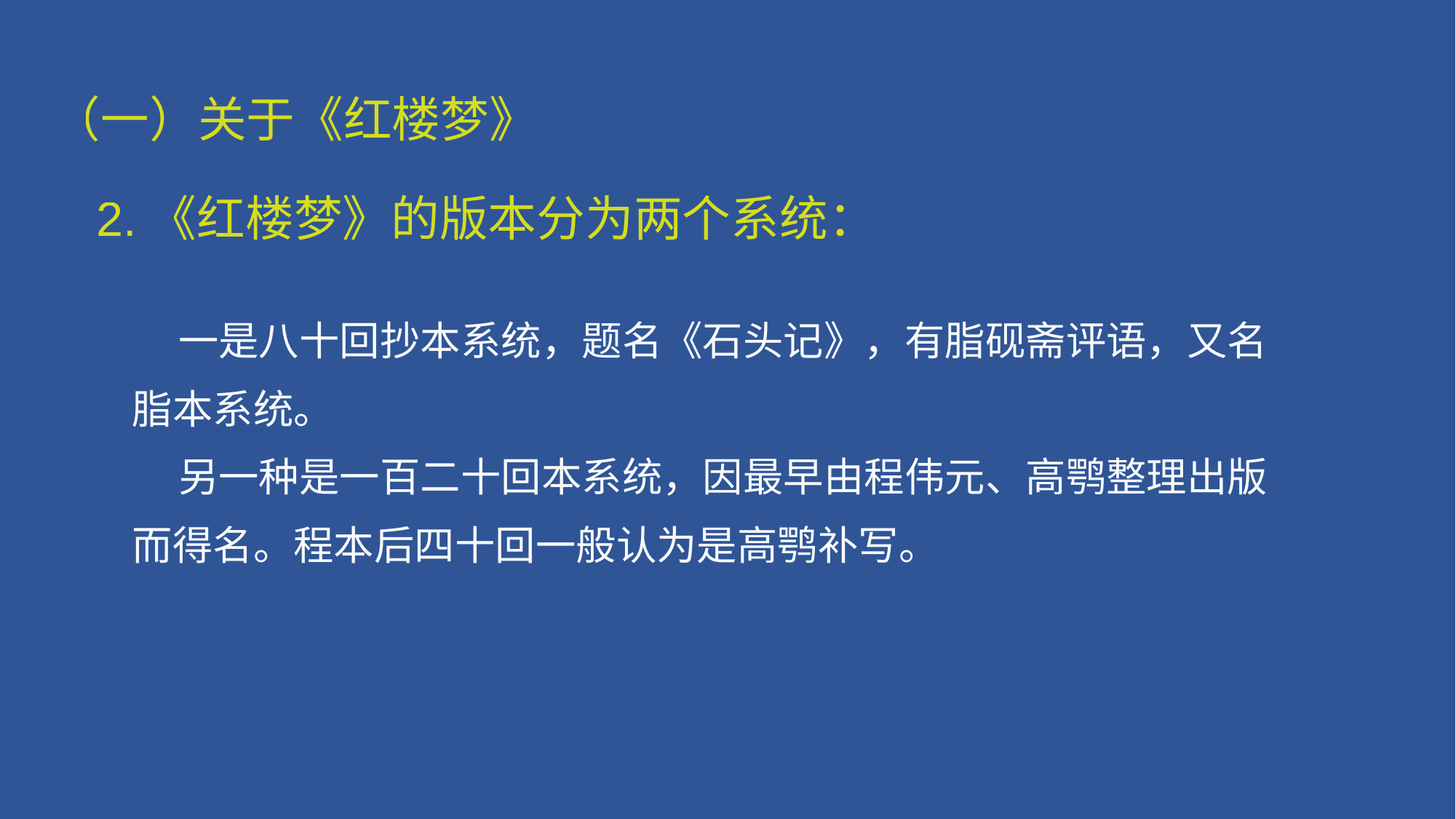

（一）关于《红楼梦》
2.《红楼梦》的版本分为两个系统：
    一是八十回抄本系统，题名《石头记》，有脂砚斋评语，又名脂本系统。
    另一种是一百二十回本系统，因最早由程伟元、高鹗整理出版而得名。程本后四十回一般认为是高鹗补写。